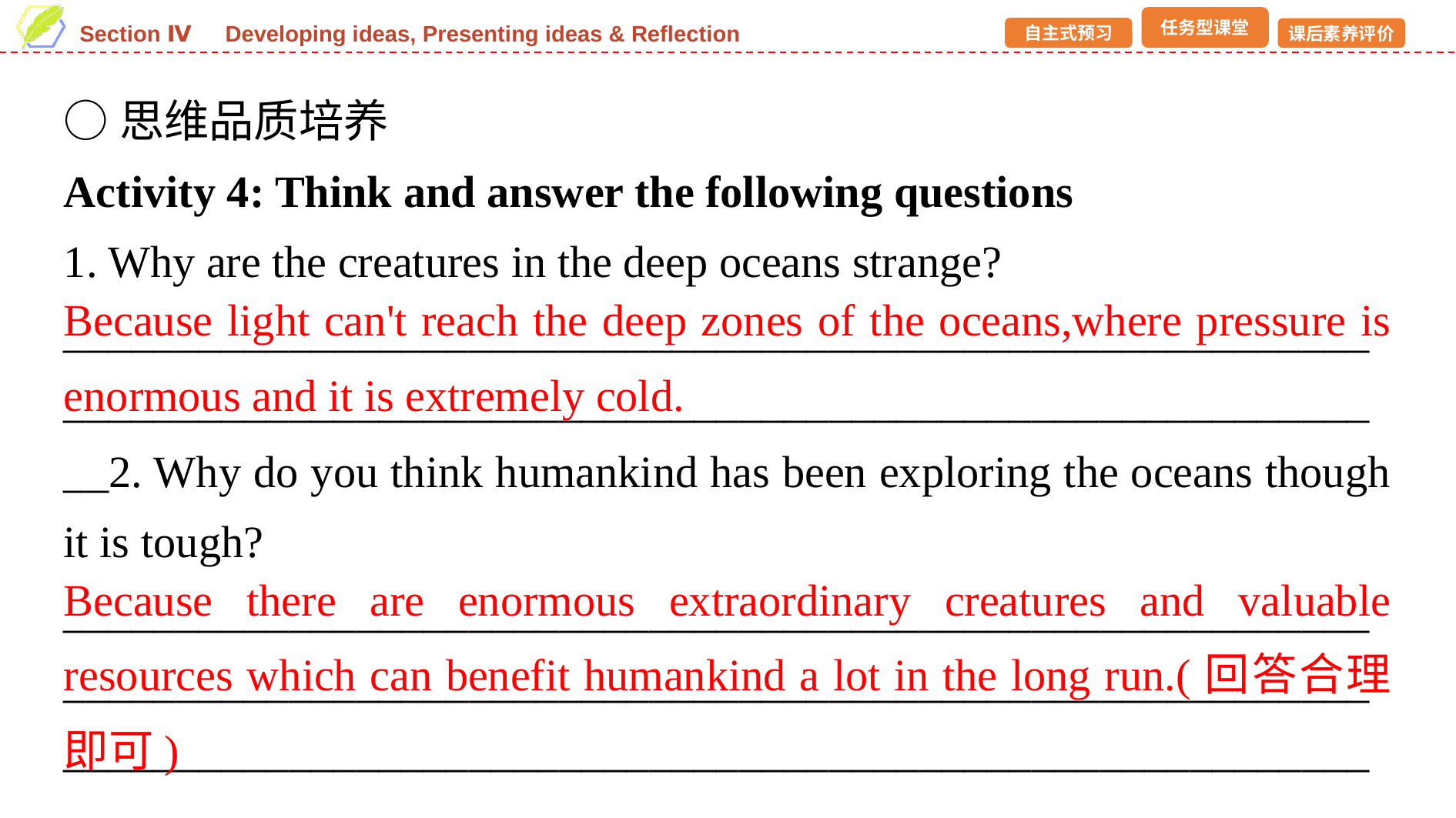

○思维品质培养
Activity 4: Think and answer the following questions
1. Why are the creatures in the deep oceans strange?
______________________________________________________________________________________________________________________2. Why do you think humankind has been exploring the oceans though it is tough?
________________________________________________________________________________________________________________________________________________________________________________
Because light can't reach the deep zones of the oceans,where pressure is enormous and it is extremely cold.
Because there are enormous extraordinary creatures and valuable resources which can benefit humankind a lot in the long run.(回答合理即可)